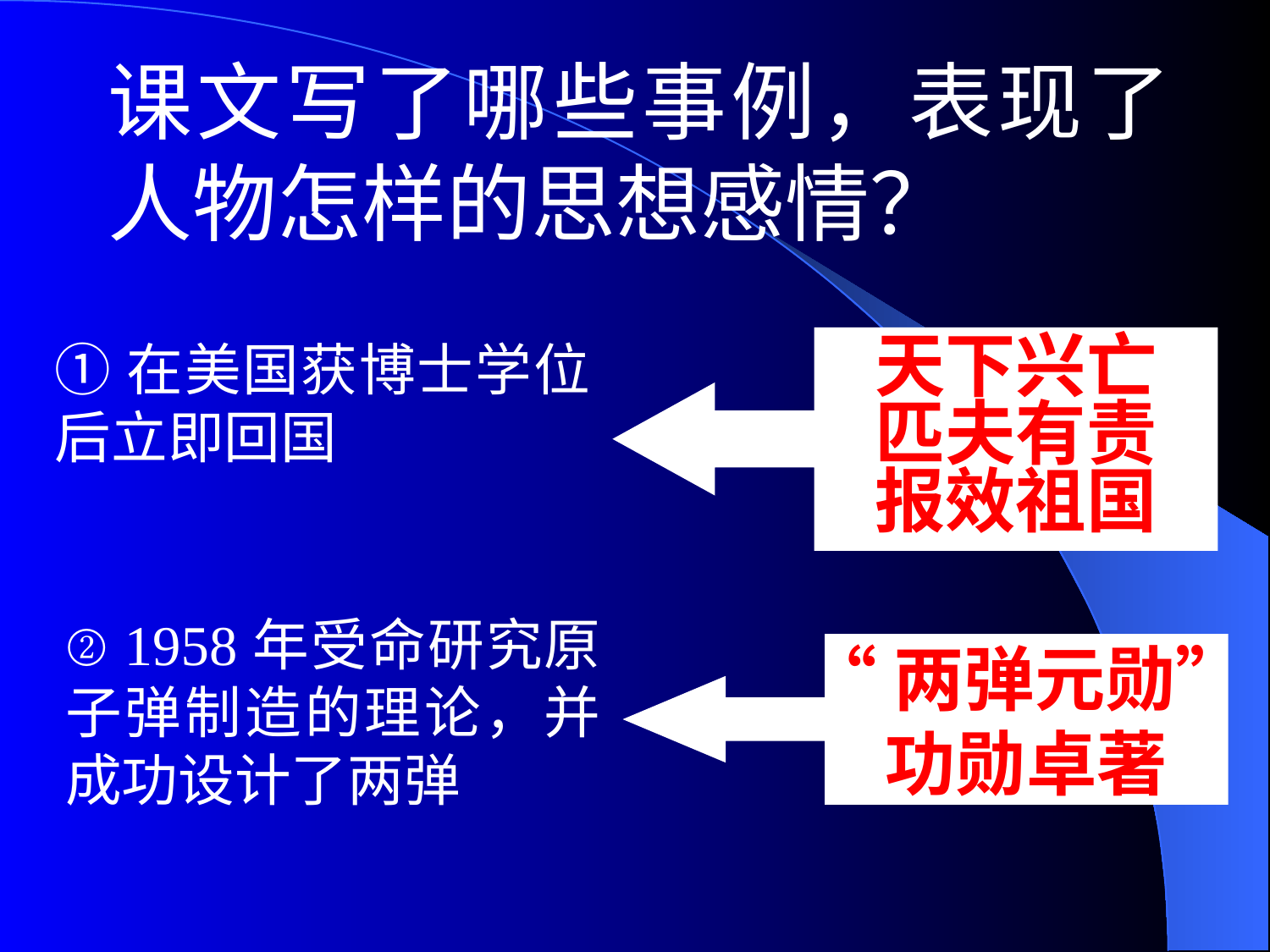

课文写了哪些事例，表现了人物怎样的思想感情？
①在美国获博士学位后立即回国
天下兴亡
匹夫有责
报效祖国
② 1958年受命研究原子弹制造的理论，并成功设计了两弹
“两弹元勋”
功勋卓著